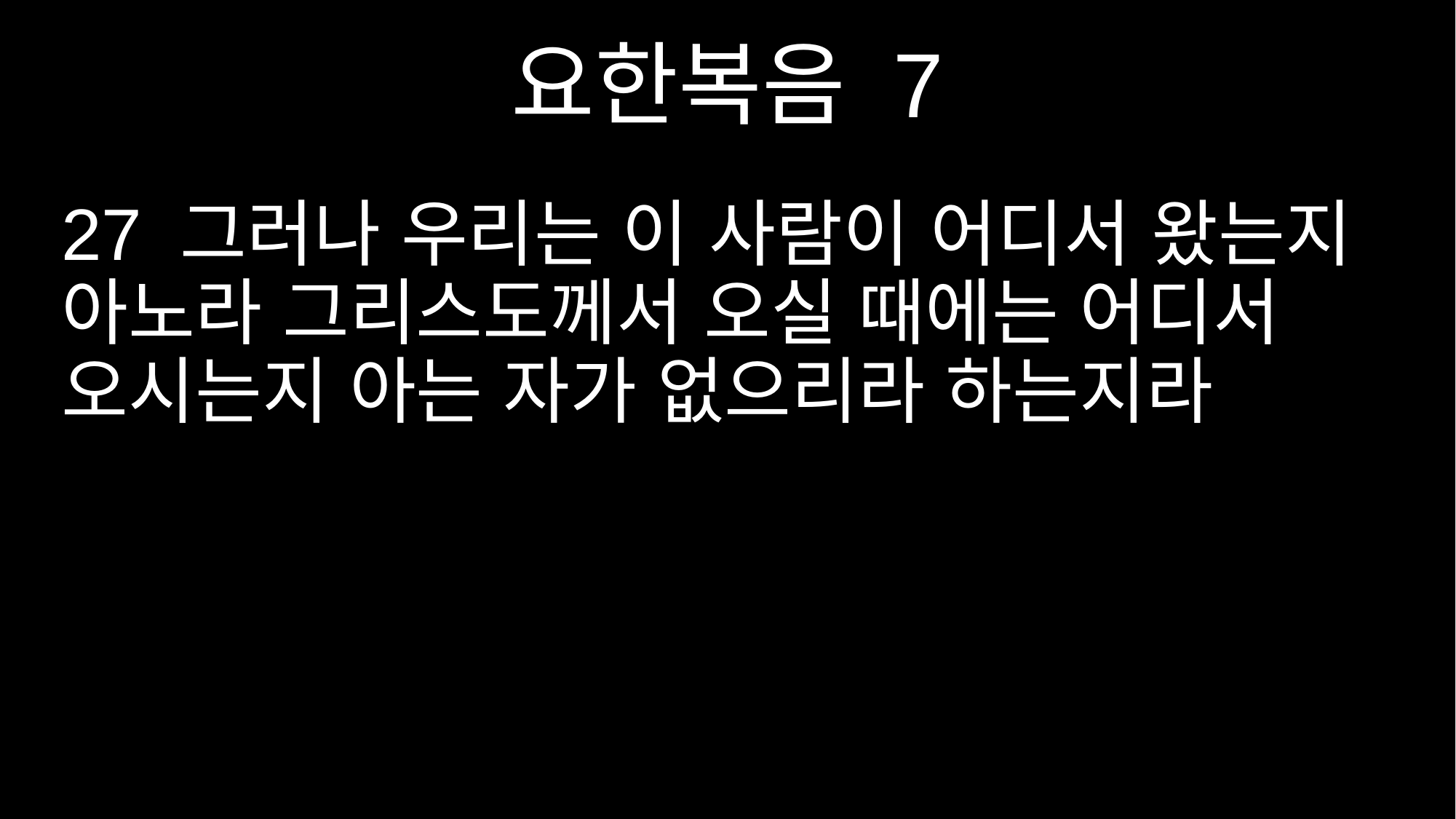

요한복음 7
27 그러나 우리는 이 사람이 어디서 왔는지 아노라 그리스도께서 오실 때에는 어디서 오시는지 아는 자가 없으리라 하는지라